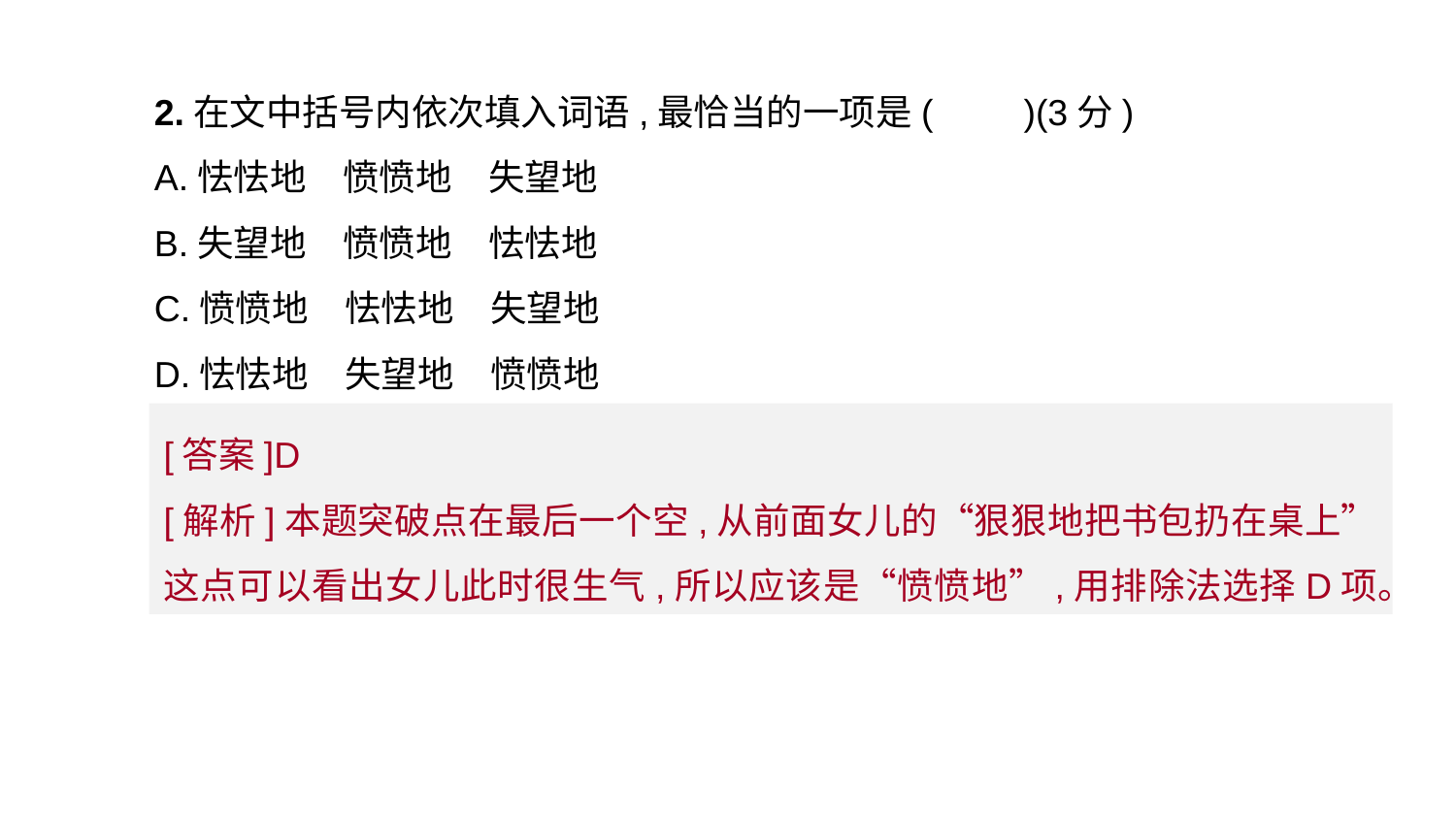

2.在文中括号内依次填入词语,最恰当的一项是(　　)(3分)
A.怯怯地　愤愤地　失望地
B.失望地　愤愤地　怯怯地
C.愤愤地　怯怯地　失望地
D.怯怯地　失望地　愤愤地
[答案]D
[解析]本题突破点在最后一个空,从前面女儿的“狠狠地把书包扔在桌上”这点可以看出女儿此时很生气,所以应该是“愤愤地”,用排除法选择D项。